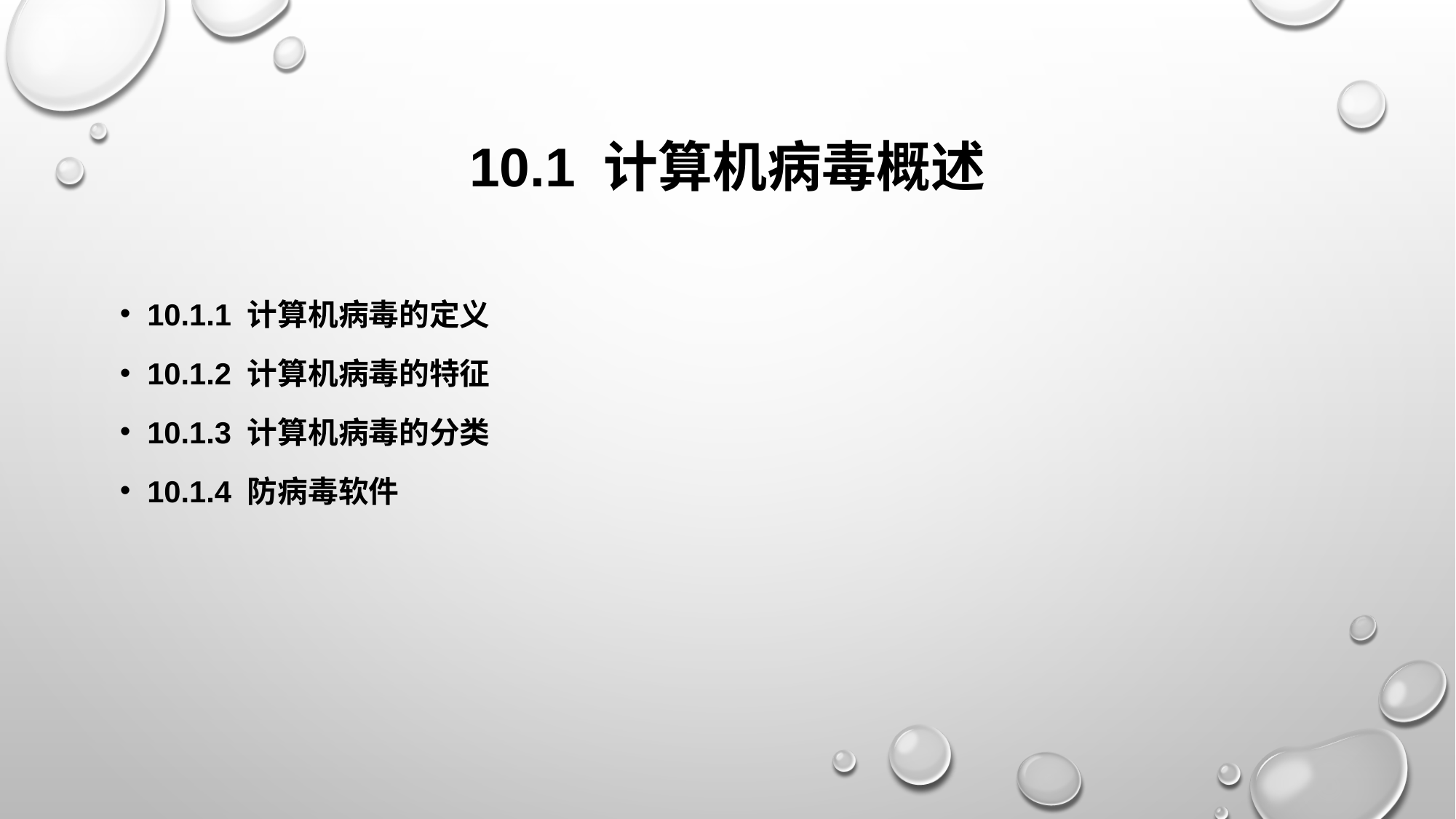

# 10.1 计算机病毒概述
10.1.1 计算机病毒的定义
10.1.2 计算机病毒的特征
10.1.3 计算机病毒的分类
10.1.4 防病毒软件